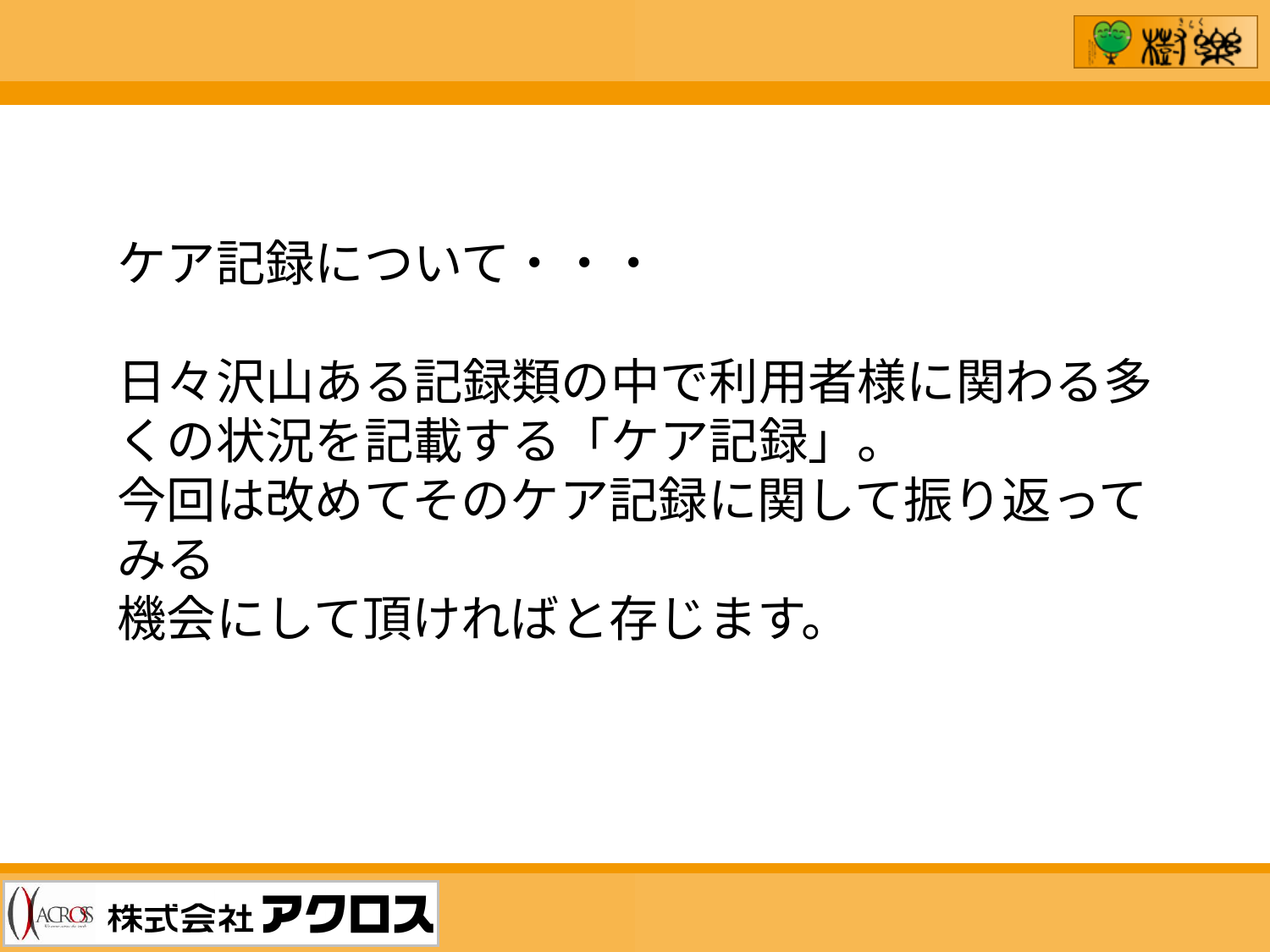

ケア記録について・・・

日々沢山ある記録類の中で利用者様に関わる多くの状況を記載する「ケア記録」。
今回は改めてそのケア記録に関して振り返ってみる
機会にして頂ければと存じます。